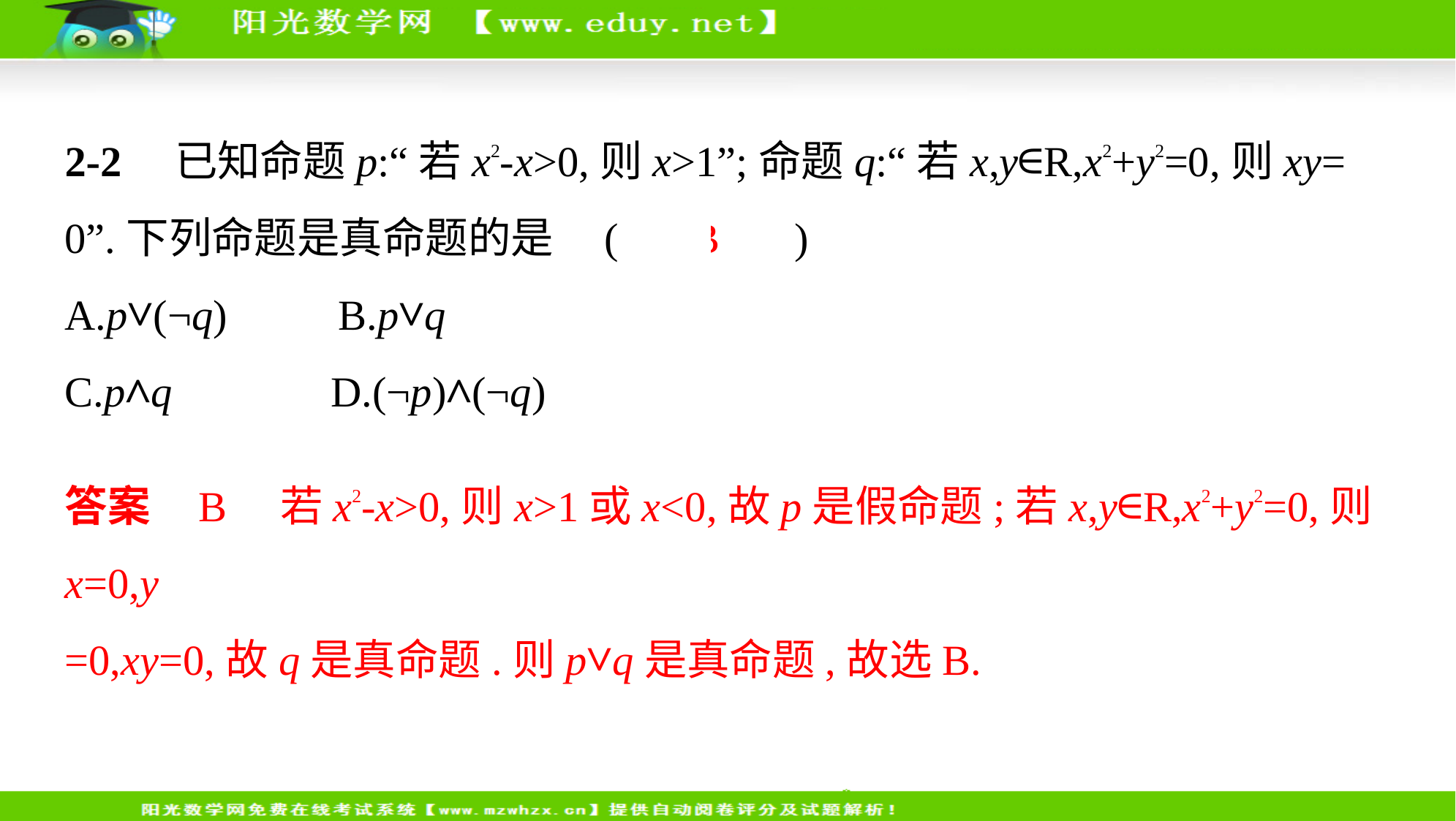

2-2　已知命题p:“若x2-x>0,则x>1”;命题q:“若x,y∈R,x2+y2=0,则xy=
0”.下列命题是真命题的是 (　 B 　)
A.p∨(¬q)　     B.p∨q
C.p∧q　          D.(¬p)∧(¬q)

答案    B　若x2-x>0,则x>1或x<0,故p是假命题;若x,y∈R,x2+y2=0,则x=0,y
=0,xy=0,故q是真命题.则p∨q是真命题,故选B.